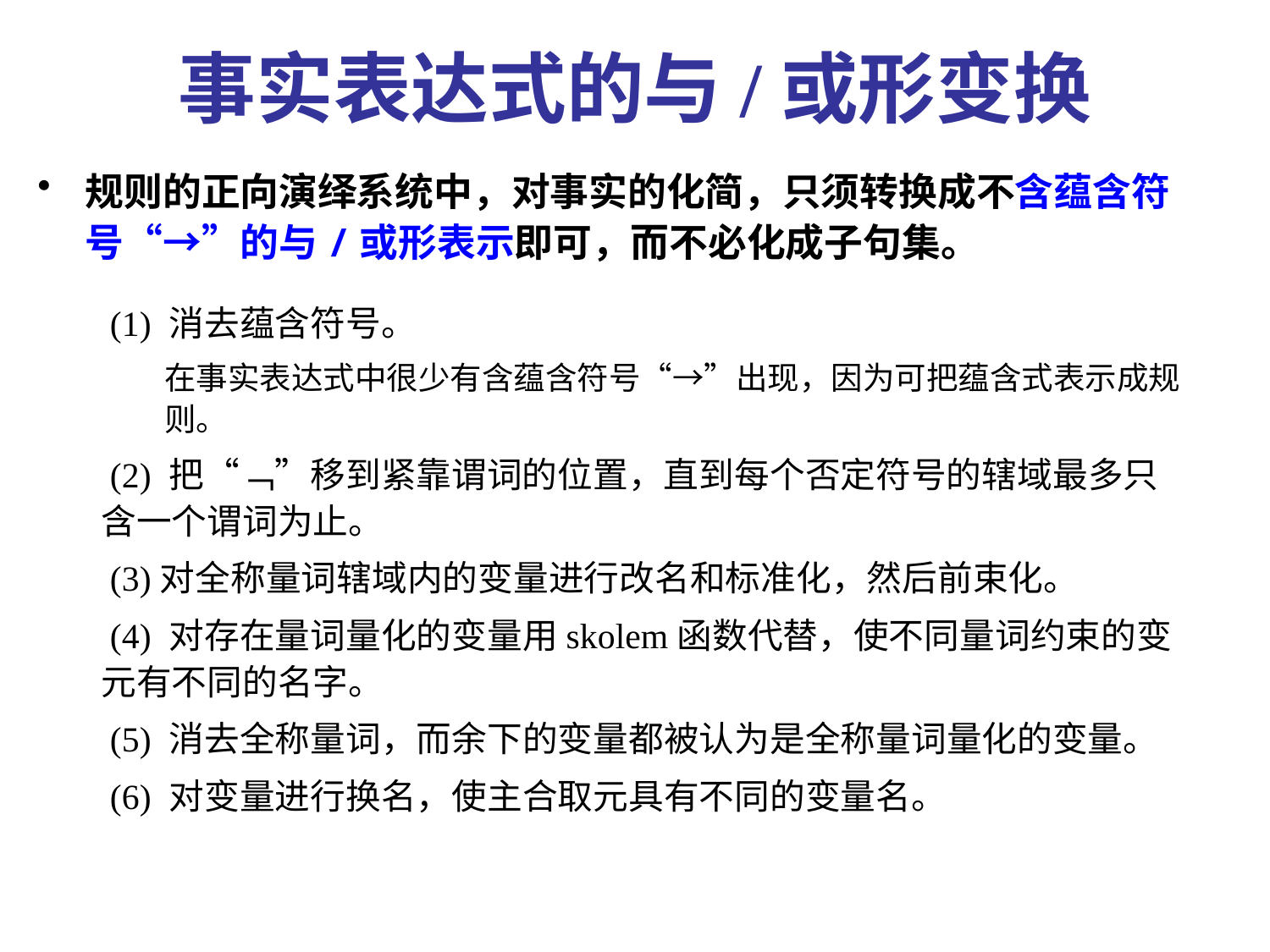

# 事实表达式的与/或形变换
规则的正向演绎系统中，对事实的化简，只须转换成不含蕴含符号“→”的与/或形表示即可，而不必化成子句集。

 (1) 消去蕴含符号。
在事实表达式中很少有含蕴含符号“→”出现，因为可把蕴含式表示成规则。
 (2) 把“﹁”移到紧靠谓词的位置，直到每个否定符号的辖域最多只含一个谓词为止。
 (3)对全称量词辖域内的变量进行改名和标准化，然后前束化。
 (4) 对存在量词量化的变量用skolem函数代替，使不同量词约束的变元有不同的名字。
 (5) 消去全称量词，而余下的变量都被认为是全称量词量化的变量。
 (6) 对变量进行换名，使主合取元具有不同的变量名。